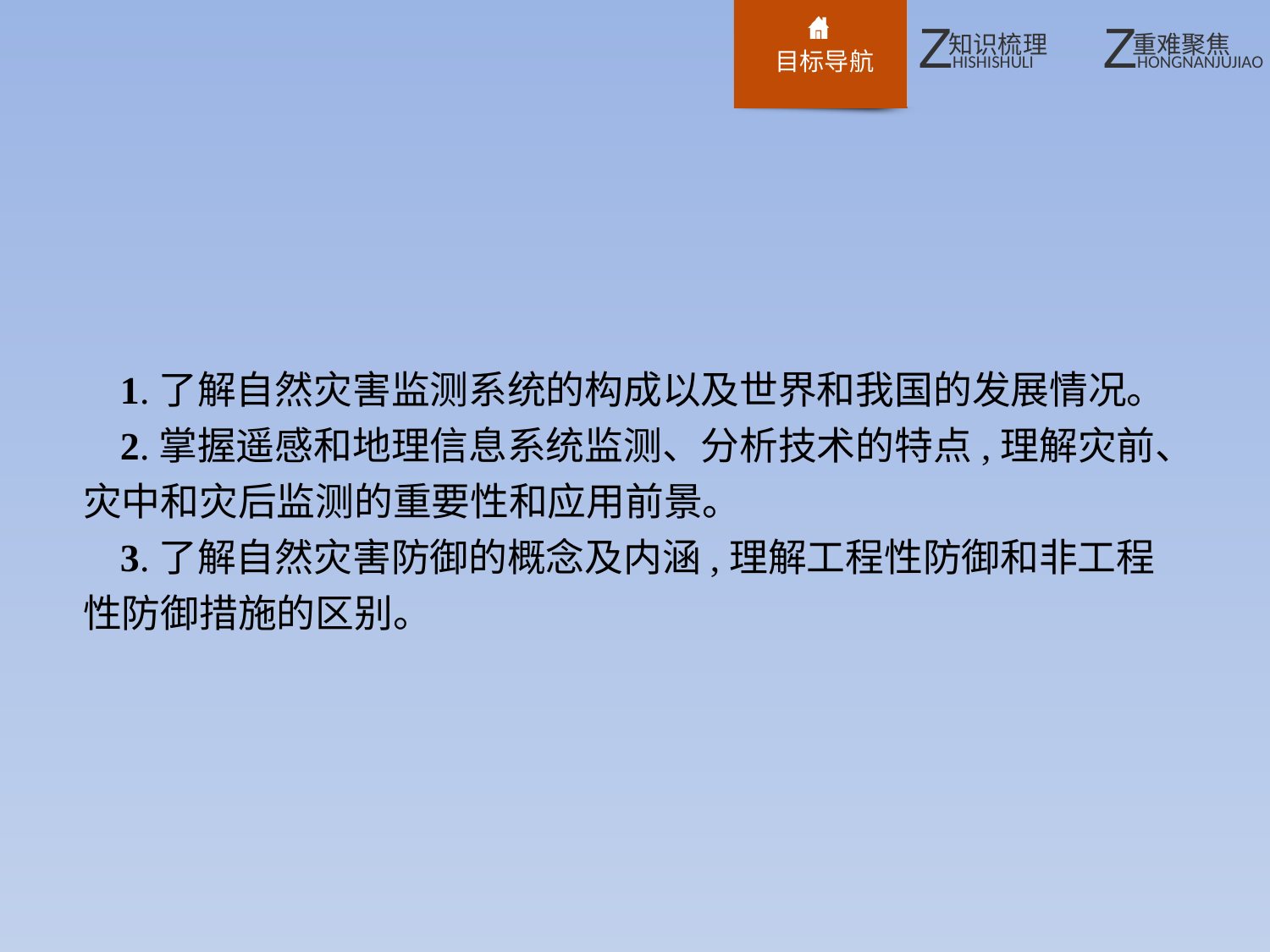

1.了解自然灾害监测系统的构成以及世界和我国的发展情况。
2.掌握遥感和地理信息系统监测、分析技术的特点,理解灾前、灾中和灾后监测的重要性和应用前景。
3.了解自然灾害防御的概念及内涵,理解工程性防御和非工程性防御措施的区别。